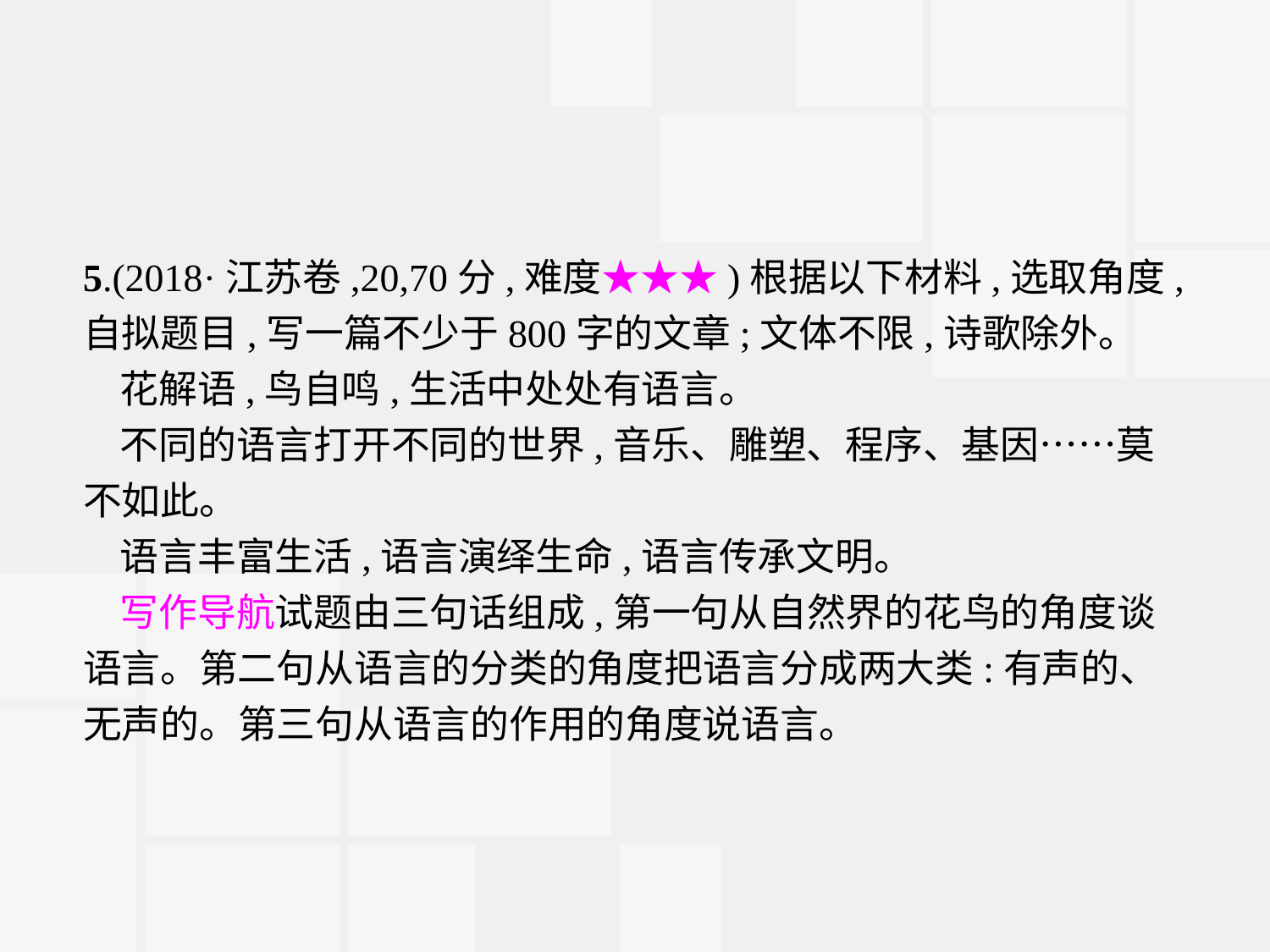

5.(2018·江苏卷,20,70分,难度★★★)根据以下材料,选取角度,自拟题目,写一篇不少于800字的文章;文体不限,诗歌除外。
花解语,鸟自鸣,生活中处处有语言。
不同的语言打开不同的世界,音乐、雕塑、程序、基因……莫不如此。
语言丰富生活,语言演绎生命,语言传承文明。
写作导航试题由三句话组成,第一句从自然界的花鸟的角度谈语言。第二句从语言的分类的角度把语言分成两大类:有声的、无声的。第三句从语言的作用的角度说语言。